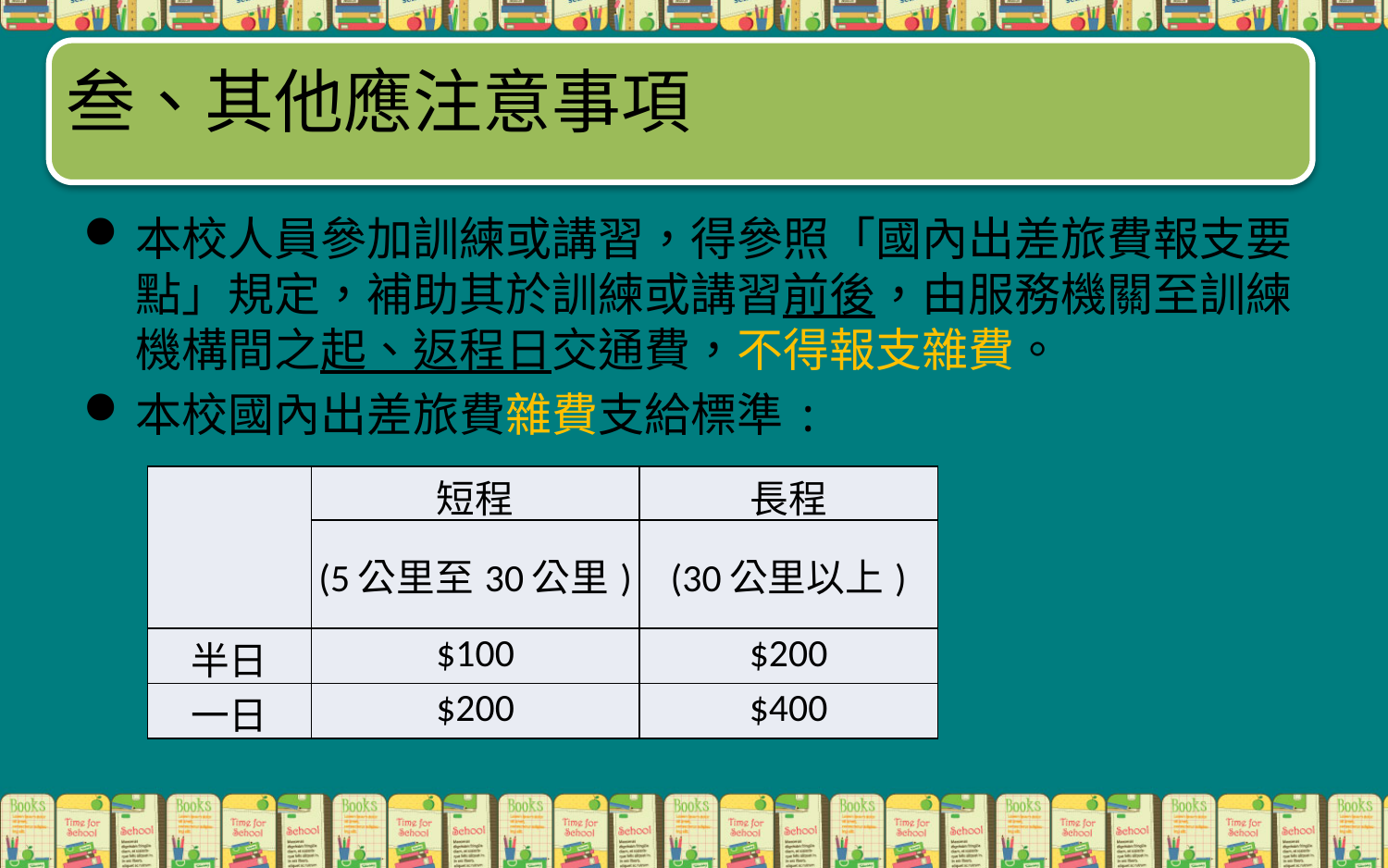

#

叁、其他應注意事項
本校人員參加訓練或講習，得參照「國內出差旅費報支要點」規定，補助其於訓練或講習前後，由服務機關至訓練機構間之起、返程日交通費，不得報支雜費。
本校國內出差旅費雜費支給標準:

|  | 短程 | 長程 |
| --- | --- | --- |
|  | (5公里至30公里) | (30公里以上) |
| 半日 | $100 | $200 |
| 一日 | $200 | $400 |